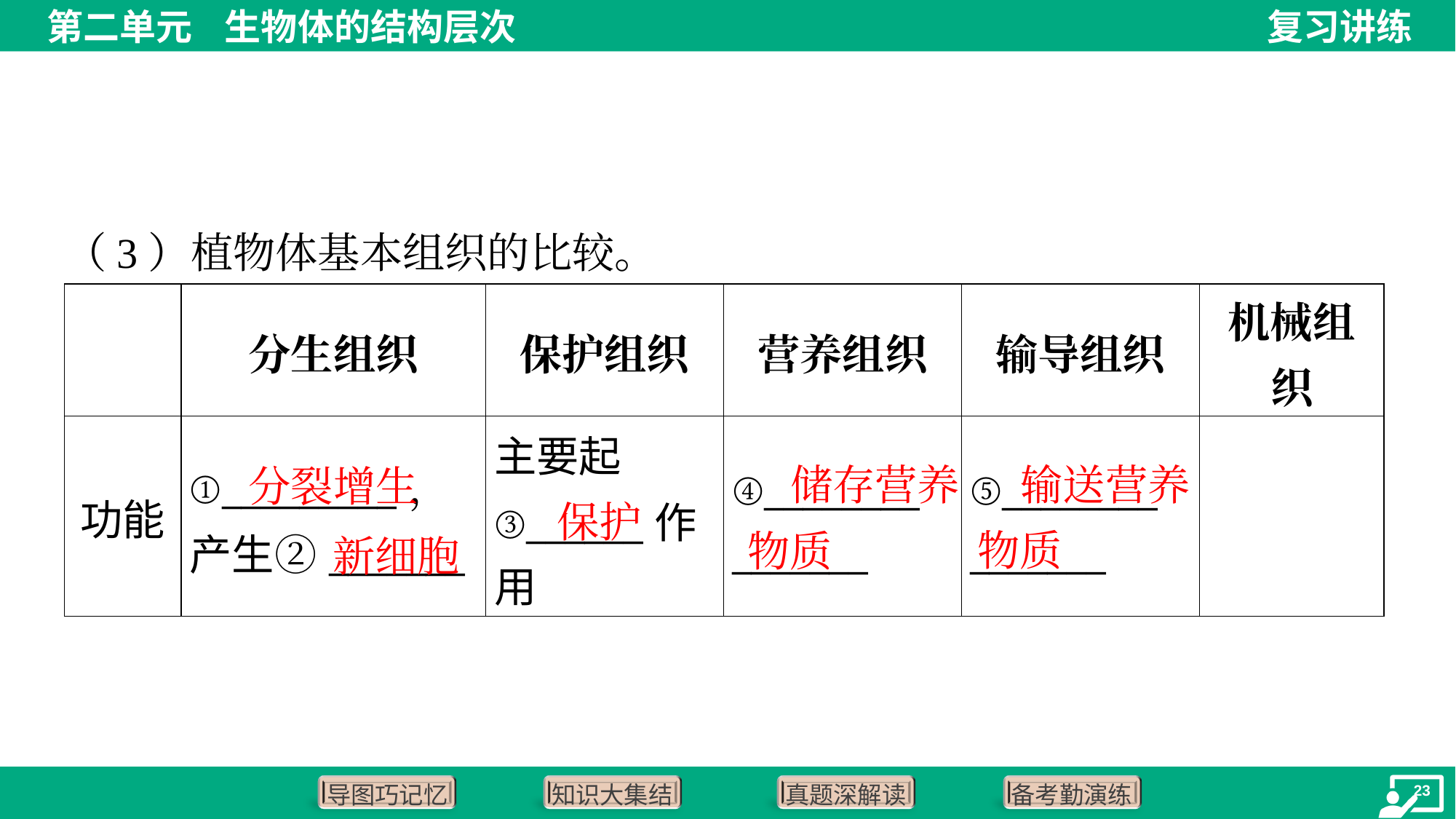

（3）植物体基本组织的比较。
|  | 分生组织 | 保护组织 | 营养组织 | 输导组织 | 机械组 织 |
| --- | --- | --- | --- | --- | --- |
| 功能 | ①\_\_\_\_\_\_\_\_\_， 产生②\_\_\_\_\_\_\_ | 主要起 ③\_\_\_\_\_\_作 用 | ④\_\_\_\_\_\_\_\_ \_\_\_\_\_\_\_ | ⑤\_\_\_\_\_\_\_\_ \_\_\_\_\_\_\_ |  |
   输送营养物质
   储存营养物质
分裂增生
保护
新细胞